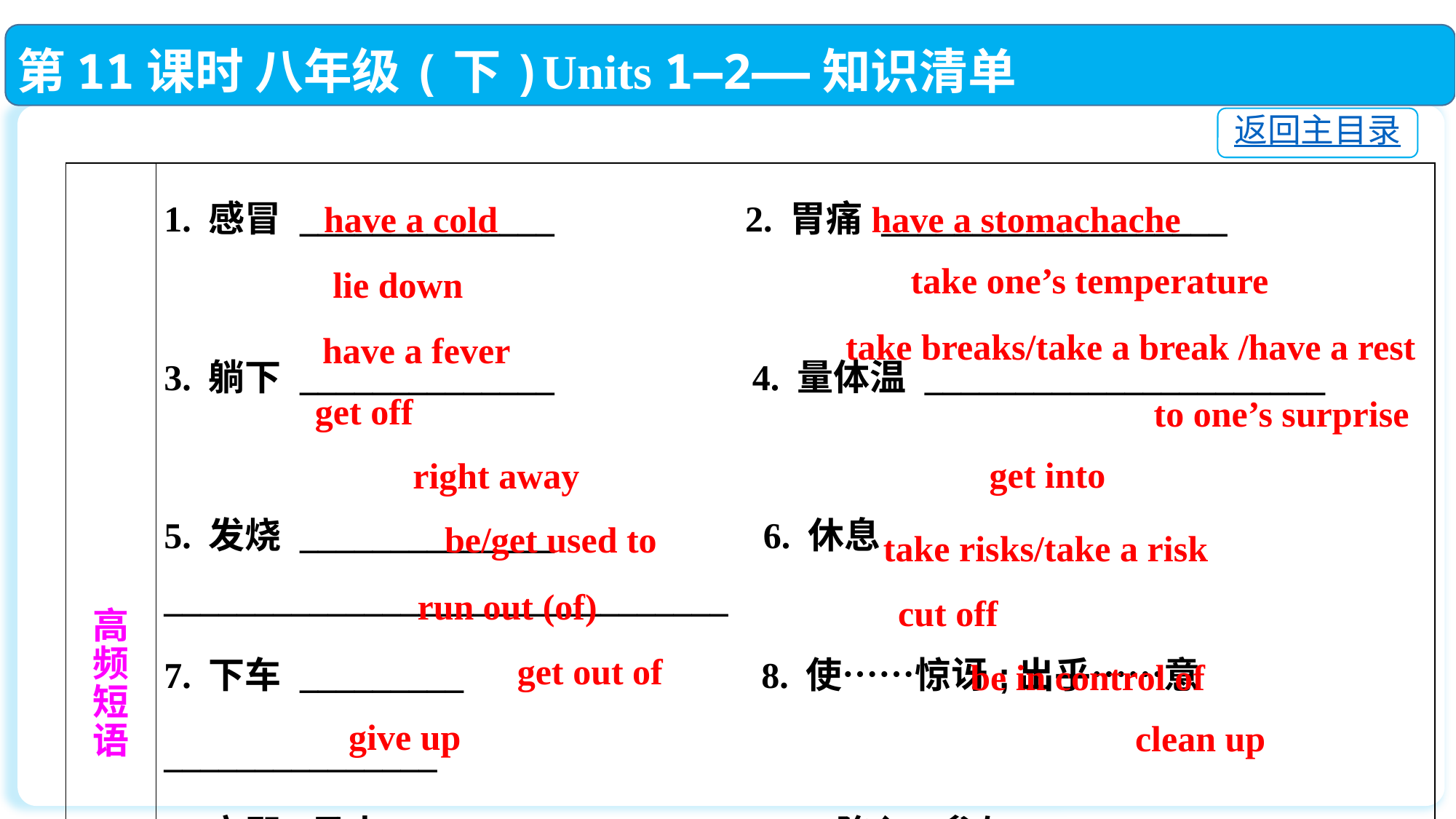

第11课时 八年级(下)Units 1—2——知识清单

返回主目录
| 高 频 短 语 | 1. 感冒 \_\_\_\_\_\_\_\_\_\_\_\_\_\_ 2. 胃痛 \_\_\_\_\_\_\_\_\_\_\_\_\_\_\_\_\_\_\_　　　　　　　 3. 躺下 \_\_\_\_\_\_\_\_\_\_\_\_\_\_　　 4. 量体温 \_\_\_\_\_\_\_\_\_\_\_\_\_\_\_\_\_\_\_\_\_\_　　　　　　　 5. 发烧 \_\_\_\_\_\_\_\_\_\_\_\_\_\_　　　　　 6. 休息 \_\_\_\_\_\_\_\_\_\_\_\_\_\_\_\_\_\_\_\_\_\_\_\_\_\_\_\_\_\_\_ 7. 下车 \_\_\_\_\_\_\_\_\_　　　　　 　　8. 使……惊讶;出乎……意\_\_\_\_\_\_\_\_\_\_\_\_\_\_\_　　　　　　　 9. 立即;马上 \_\_\_\_\_\_\_\_\_\_\_\_\_\_　　 10. 陷入;参与 \_\_\_\_\_\_\_\_\_\_\_ 　　　　　　 11. 习惯于…… \_\_\_\_\_\_\_\_\_\_\_\_\_\_　 12. 冒险 \_\_\_\_\_\_\_\_\_\_\_\_\_\_\_\_\_\_\_\_　　　　　　　 13. 用尽;耗尽\_\_\_\_\_\_\_\_\_\_\_\_\_\_　 14. 切除 \_\_\_\_\_\_\_\_\_\_ 15. 离开;从……出来 \_\_\_\_\_\_\_\_\_\_　 16. 掌管;管理 \_\_\_\_\_\_\_\_\_\_\_\_\_\_ 17. 放弃 \_\_\_\_\_\_\_\_\_\_\_ 18. 打扫(或清除)干净 \_\_\_\_\_\_\_\_\_\_\_ |
| --- | --- |
 have a stomachache
 have a cold
take one’s temperature
lie down
take breaks/take a break /have a rest
have a fever
get off
 to one’s surprise
get into
right away
   be/get used to
 take risks/take a risk
run out (of)
cut off
 get out of
  be in control of
 give up
clean up